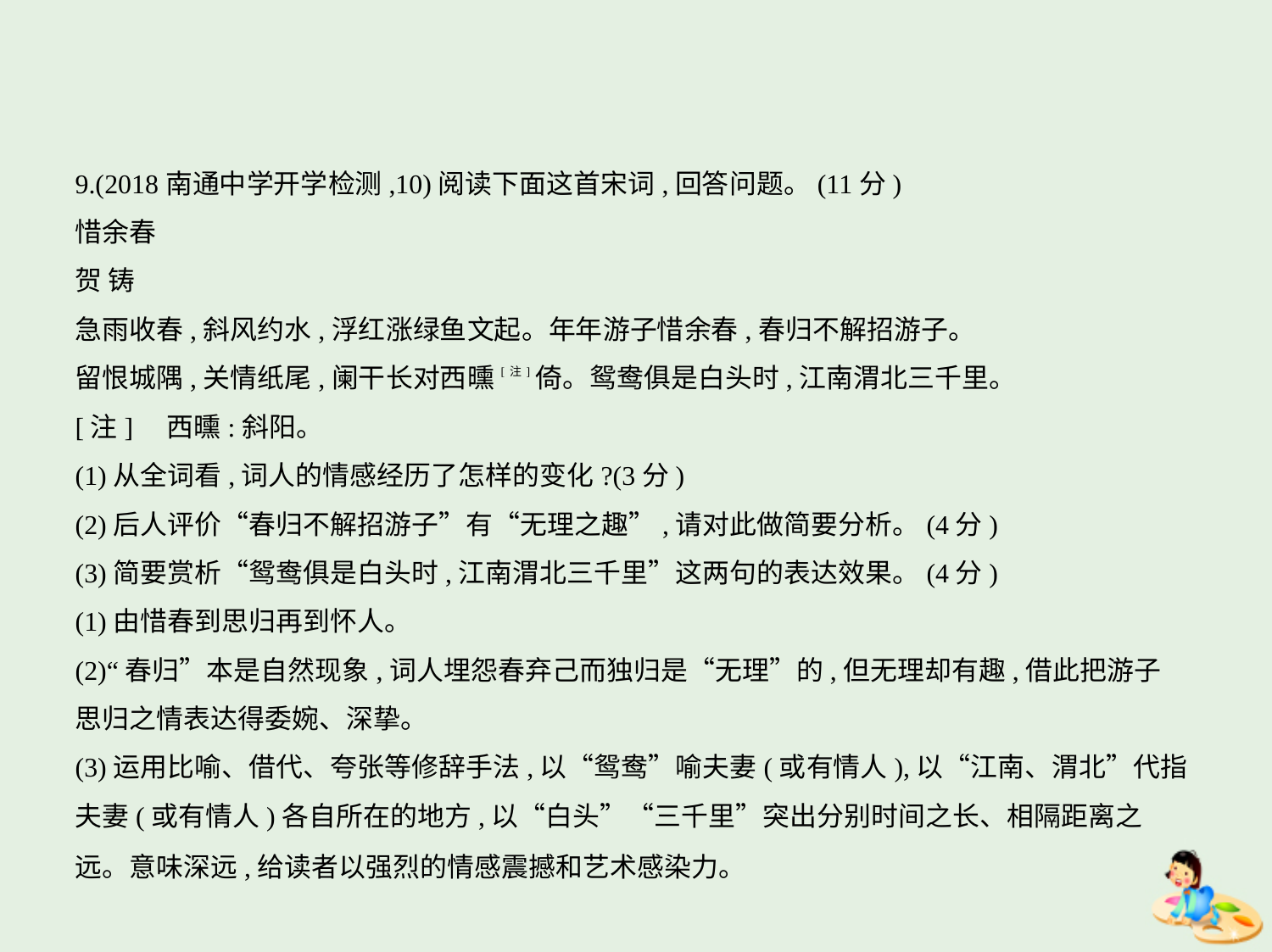

9.(2018南通中学开学检测,10)阅读下面这首宋词,回答问题。(11分)
惜余春
贺 铸
急雨收春,斜风约水,浮红涨绿鱼文起。年年游子惜余春,春归不解招游子。
留恨城隅,关情纸尾,阑干长对西曛[注]倚。鸳鸯俱是白头时,江南渭北三千里。
[注]    西曛:斜阳。
(1)从全词看,词人的情感经历了怎样的变化?(3分)
(2)后人评价“春归不解招游子”有“无理之趣”,请对此做简要分析。(4分)
(3)简要赏析“鸳鸯俱是白头时,江南渭北三千里”这两句的表达效果。(4分)
(1)由惜春到思归再到怀人。
(2)“春归”本是自然现象,词人埋怨春弃己而独归是“无理”的,但无理却有趣,借此把游子
思归之情表达得委婉、深挚。
(3)运用比喻、借代、夸张等修辞手法,以“鸳鸯”喻夫妻(或有情人),以“江南、渭北”代指
夫妻(或有情人)各自所在的地方,以“白头”“三千里”突出分别时间之长、相隔距离之
远。意味深远,给读者以强烈的情感震撼和艺术感染力。